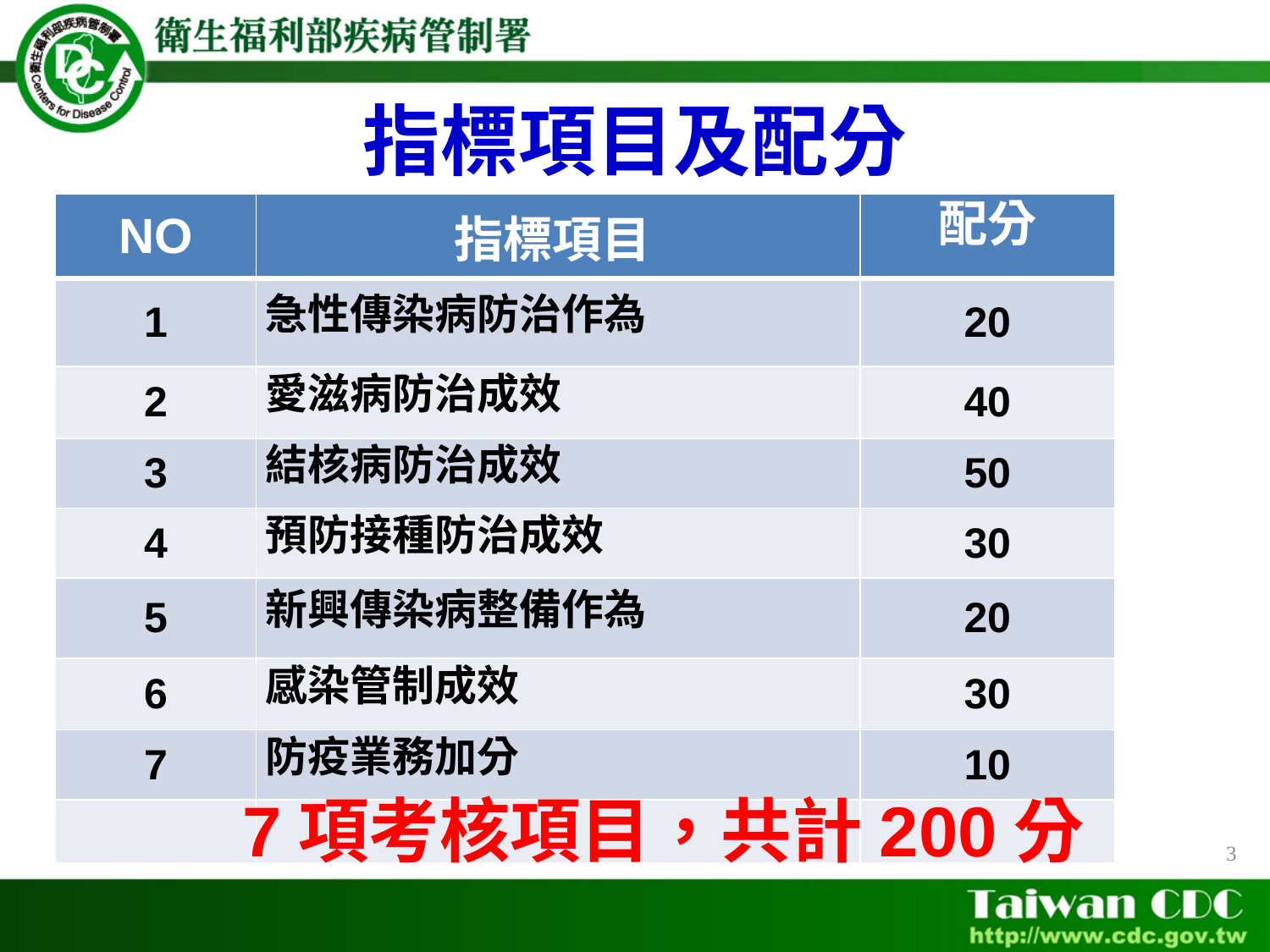

指標項目及配分
| NO | 指標項目 | 配分 |
| --- | --- | --- |
| 1 | 急性傳染病防治作為 | 20 |
| 2 | 愛滋病防治成效 | 40 |
| 3 | 結核病防治成效 | 50 |
| 4 | 預防接種防治成效 | 30 |
| 5 | 新興傳染病整備作為 | 20 |
| 6 | 感染管制成效 | 30 |
| 7 | 防疫業務加分 | 10 |
|  |  |  |
7項考核項目，共計200分
3